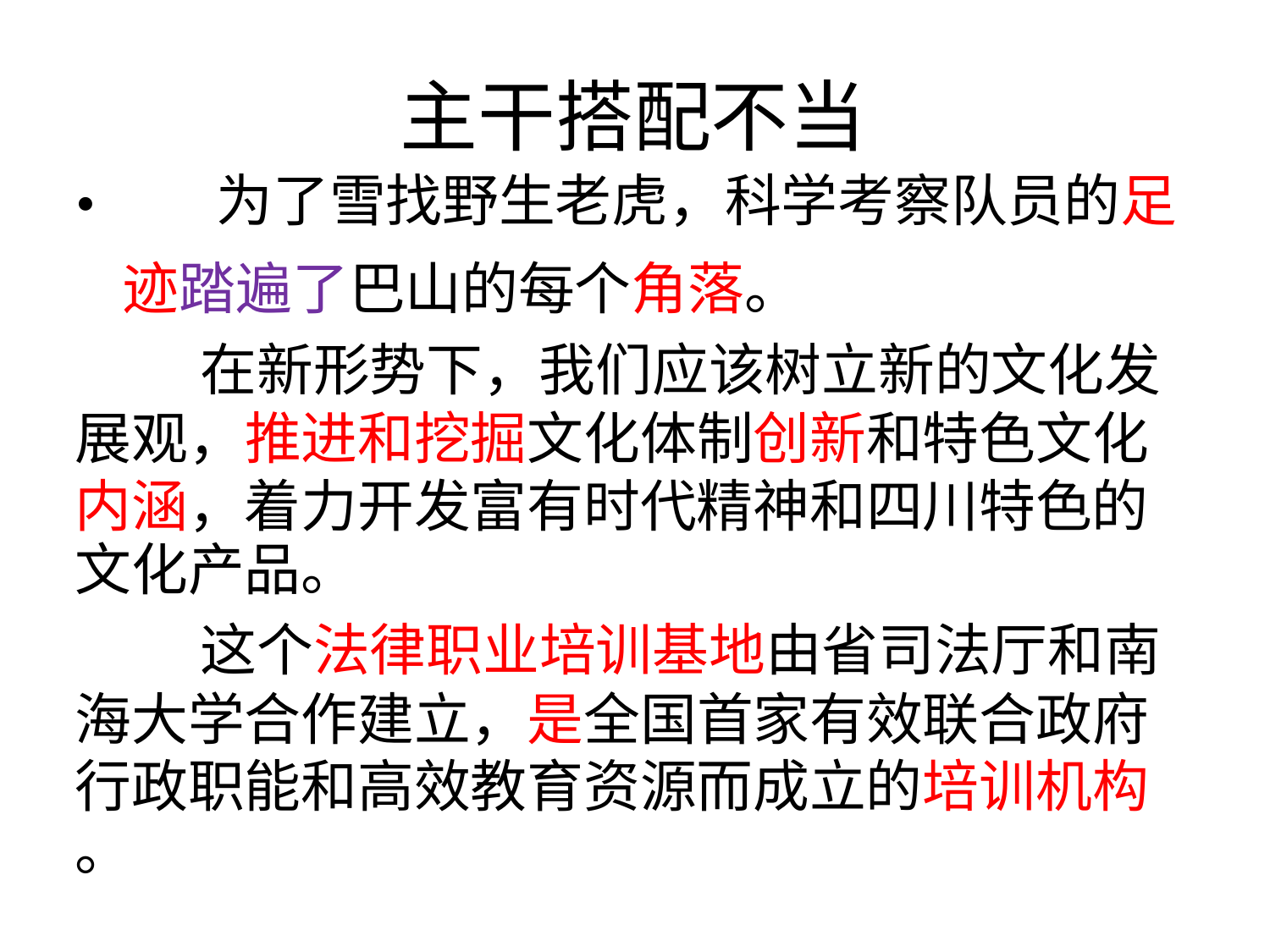

主干搭配不当
•
为了雪找野生老虎，科学考察队员的足
	迹踏遍了巴山的每个角落。

		在新形势下，我们应该树立新的文化发
展观，推进和挖掘文化体制创新和特色文化
内涵，着力开发富有时代精神和四川特色的
文化产品。

		这个法律职业培训基地由省司法厅和南
海大学合作建立，是全国首家有效联合政府
行政职能和高效教育资源而成立的培训机构
。